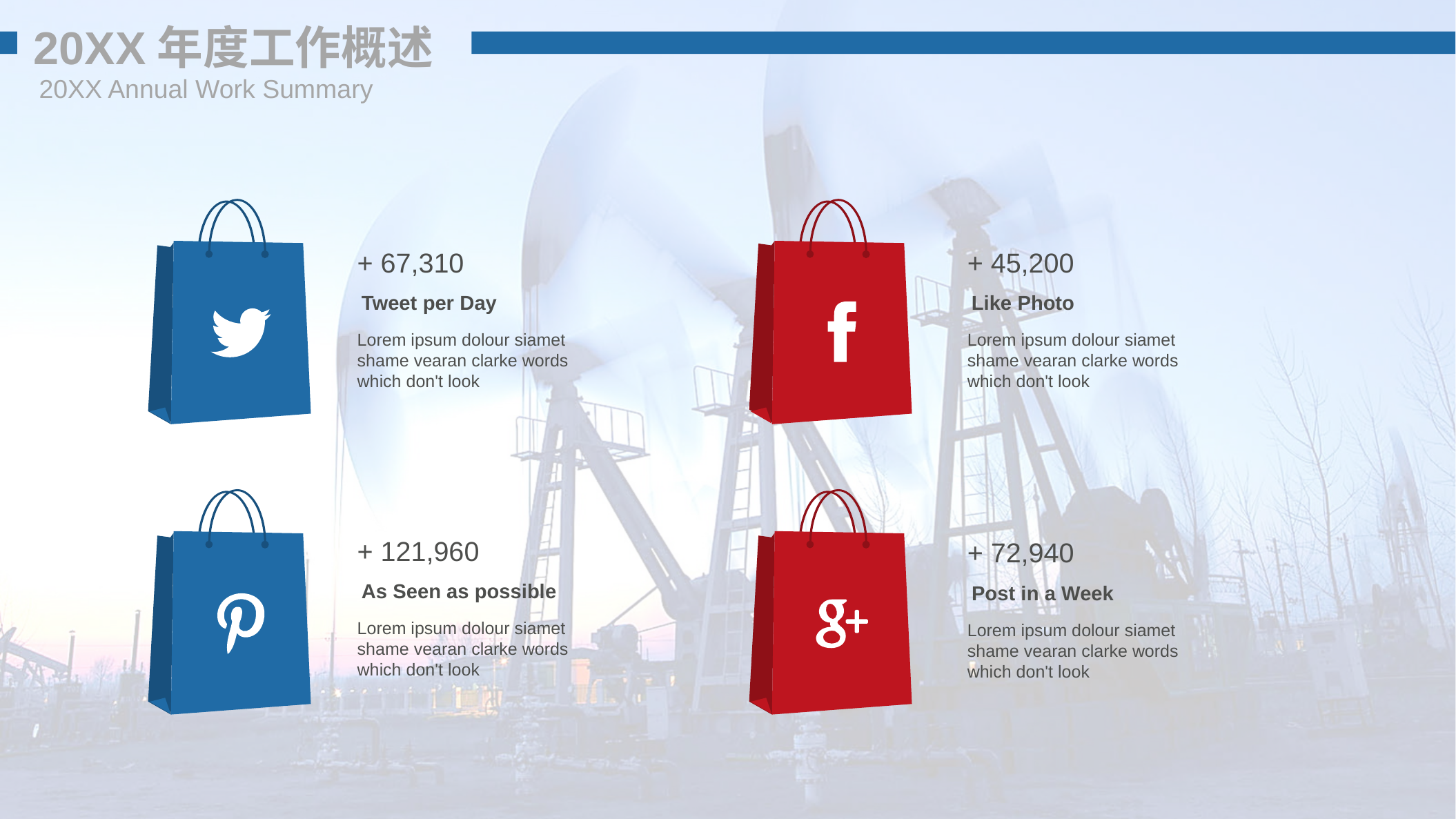

20XX年度工作概述

20XX Annual Work Summary

+ 67,310
+ 45,200
Tweet per Day
Like Photo

Lorem ipsum dolour siamet shame vearan clarke words which don't look
Lorem ipsum dolour siamet shame vearan clarke words which don't look

+ 121,960

+ 72,940
As Seen as possible
Post in a Week

Lorem ipsum dolour siamet shame vearan clarke words which don't look
Lorem ipsum dolour siamet shame vearan clarke words which don't look